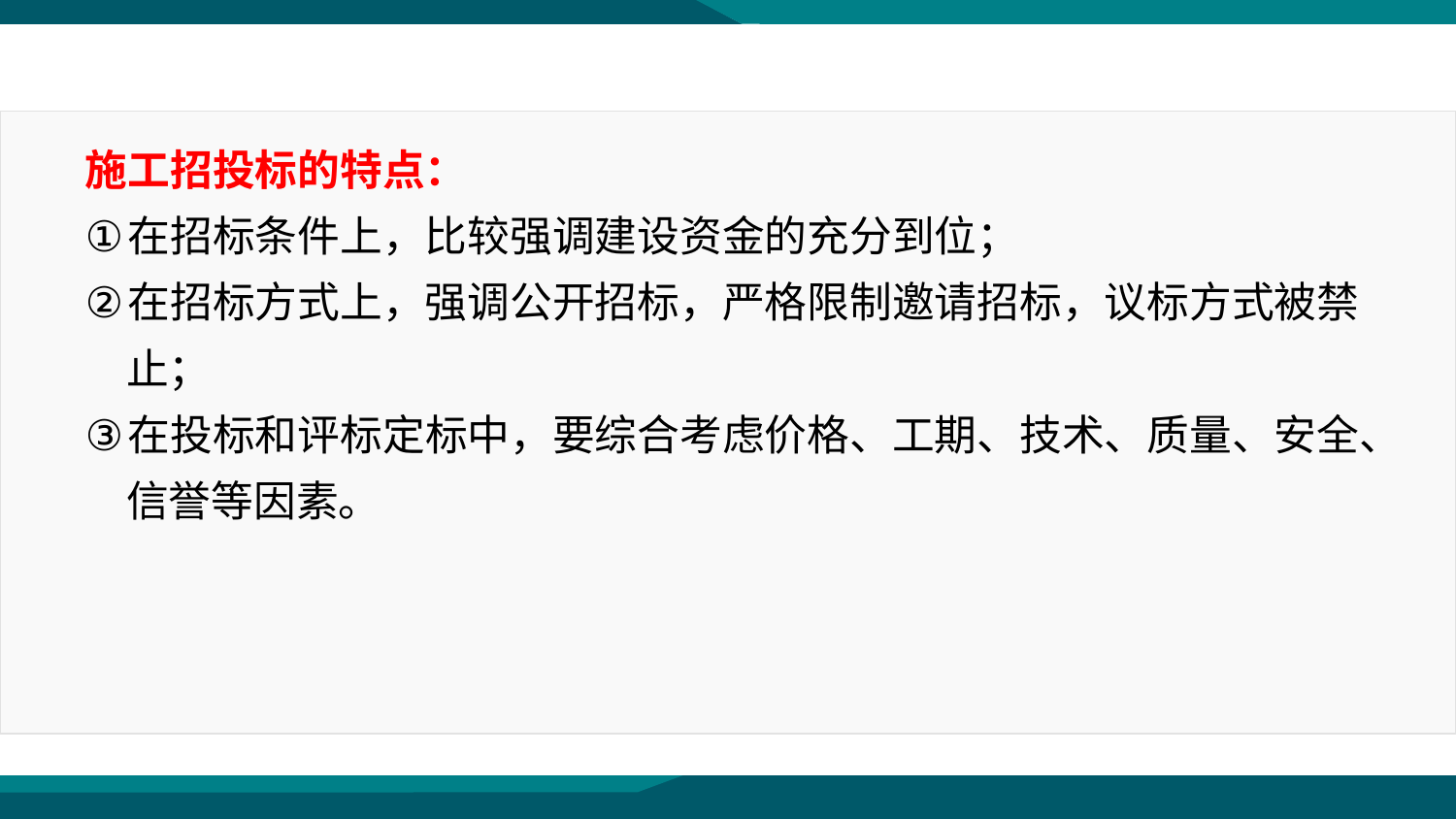

施工招投标的特点：
在招标条件上，比较强调建设资金的充分到位；
在招标方式上，强调公开招标，严格限制邀请招标，议标方式被禁止；
在投标和评标定标中，要综合考虑价格、工期、技术、质量、安全、信誉等因素。